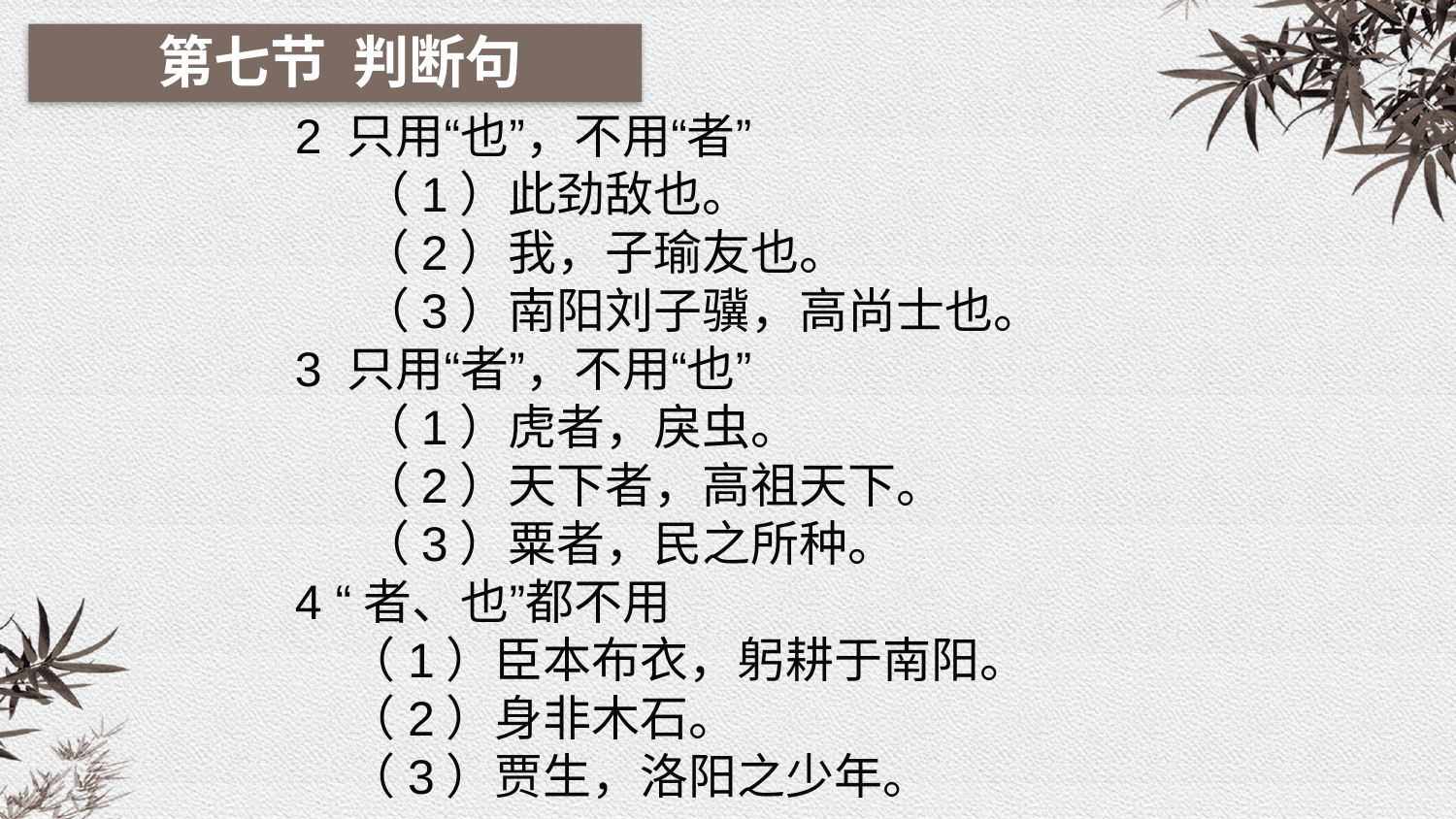

第七节  判断句

2 只用“也”，不用“者”
    （1）此劲敌也。
    （2）我，子瑜友也。
    （3）南阳刘子骥，高尚士也。
3 只用“者”，不用“也”
    （1）虎者，戾虫。
    （2）天下者，高祖天下。
    （3）粟者，民之所种。
4 “者、也”都不用
   （1）臣本布衣，躬耕于南阳。
   （2）身非木石。
   （3）贾生，洛阳之少年。